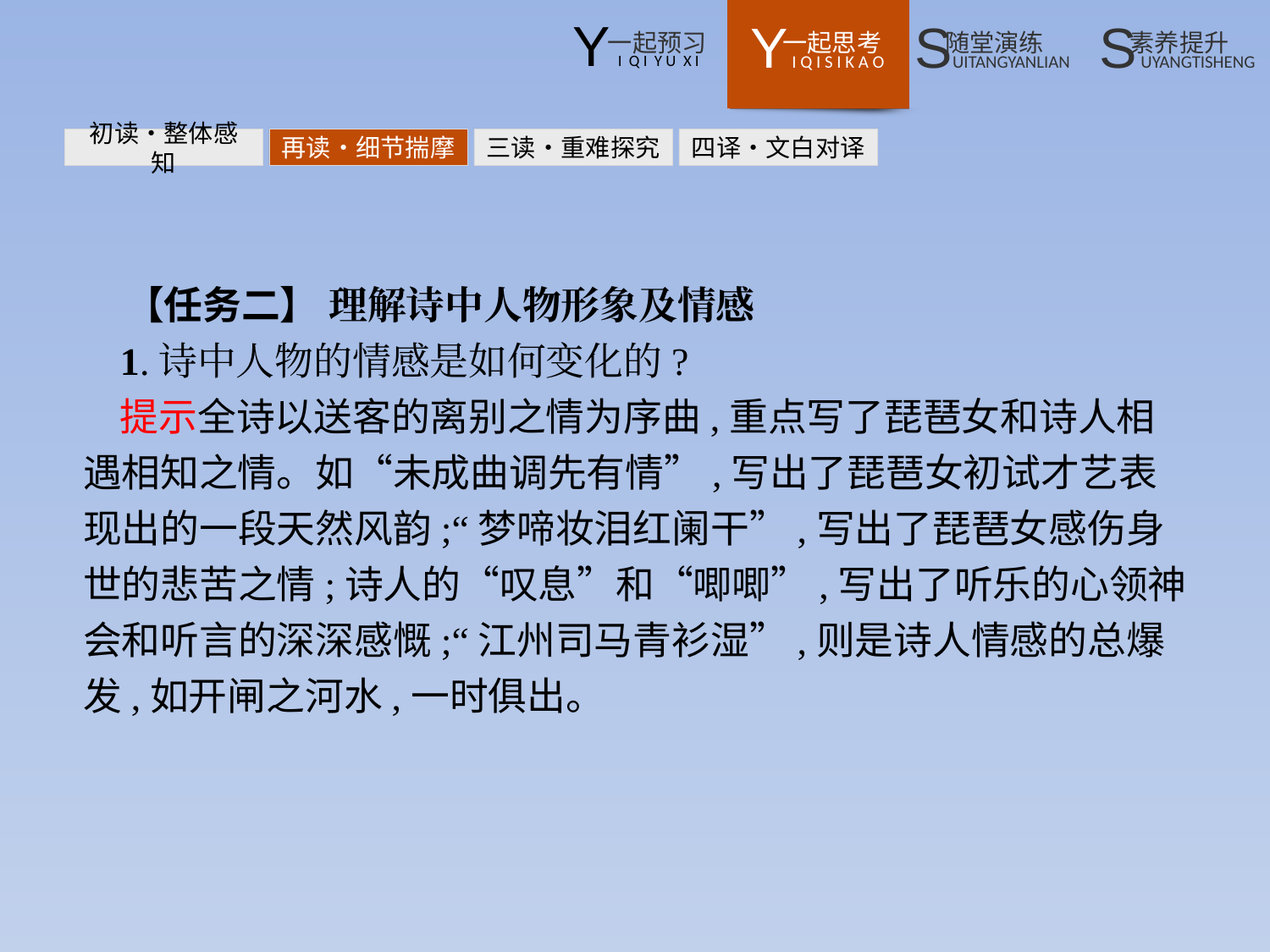

初读•整体感知
再读•细节揣摩
三读•重难探究
四译•文白对译
【任务二】 理解诗中人物形象及情感
1.诗中人物的情感是如何变化的?
提示全诗以送客的离别之情为序曲,重点写了琵琶女和诗人相遇相知之情。如“未成曲调先有情”,写出了琵琶女初试才艺表现出的一段天然风韵;“梦啼妆泪红阑干”,写出了琵琶女感伤身世的悲苦之情;诗人的“叹息”和“唧唧”,写出了听乐的心领神会和听言的深深感慨;“江州司马青衫湿”,则是诗人情感的总爆发,如开闸之河水,一时俱出。